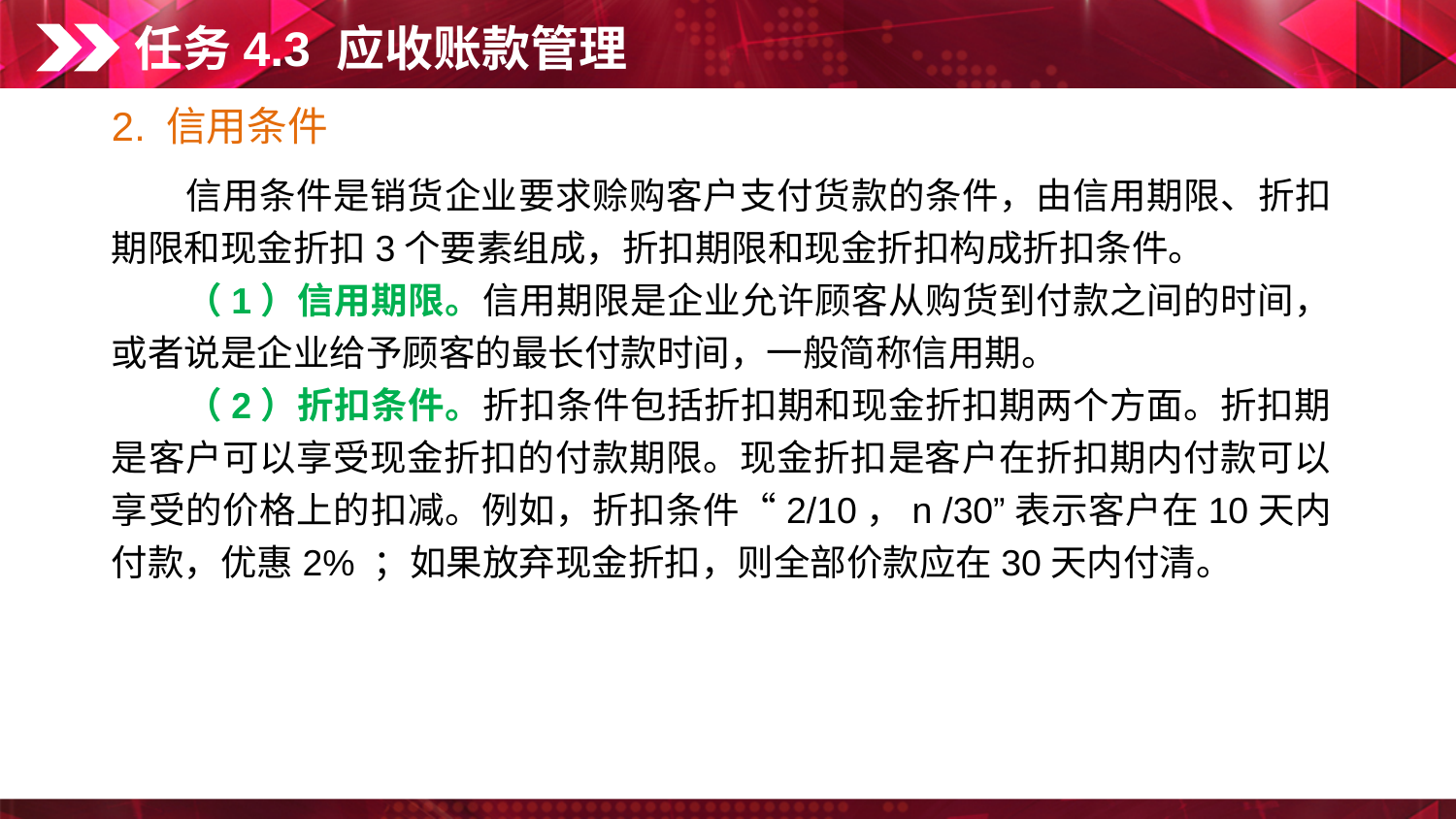

任务4.3 应收账款管理

2. 信用条件
　　信用条件是销货企业要求赊购客户支付货款的条件，由信用期限、折扣期限和现金折扣3个要素组成，折扣期限和现金折扣构成折扣条件。
　　（1）信用期限。信用期限是企业允许顾客从购货到付款之间的时间，或者说是企业给予顾客的最长付款时间，一般简称信用期。
　　（2）折扣条件。折扣条件包括折扣期和现金折扣期两个方面。折扣期是客户可以享受现金折扣的付款期限。现金折扣是客户在折扣期内付款可以享受的价格上的扣减。例如，折扣条件“2/10，n /30”表示客户在10天内付款，优惠2% ；如果放弃现金折扣，则全部价款应在30天内付清。